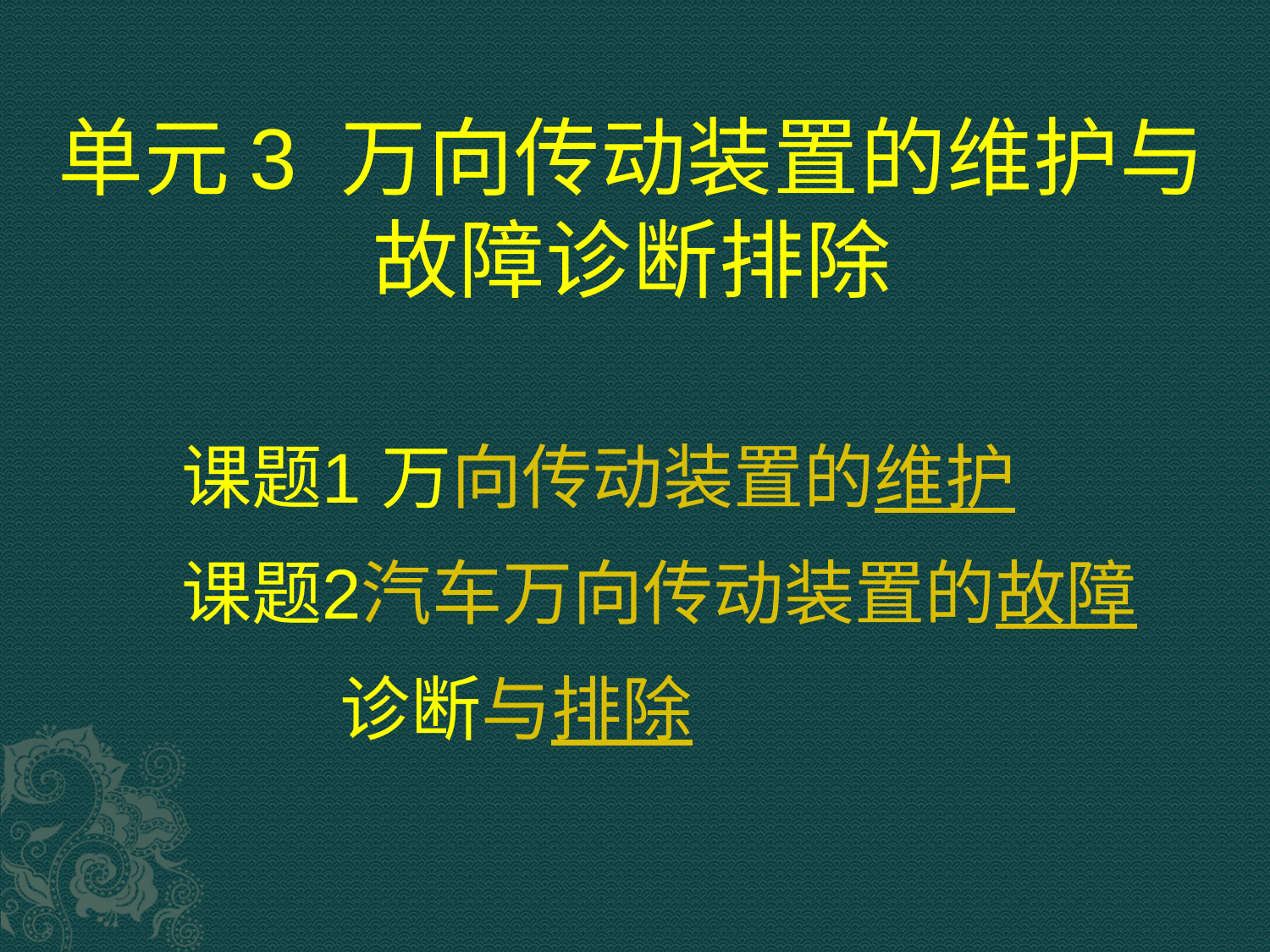

# 单元3 万向传动装置的维护与故障诊断排除
        课题1 万向传动装置的维护
        课题2汽车万向传动装置的故障
                  诊断与排除